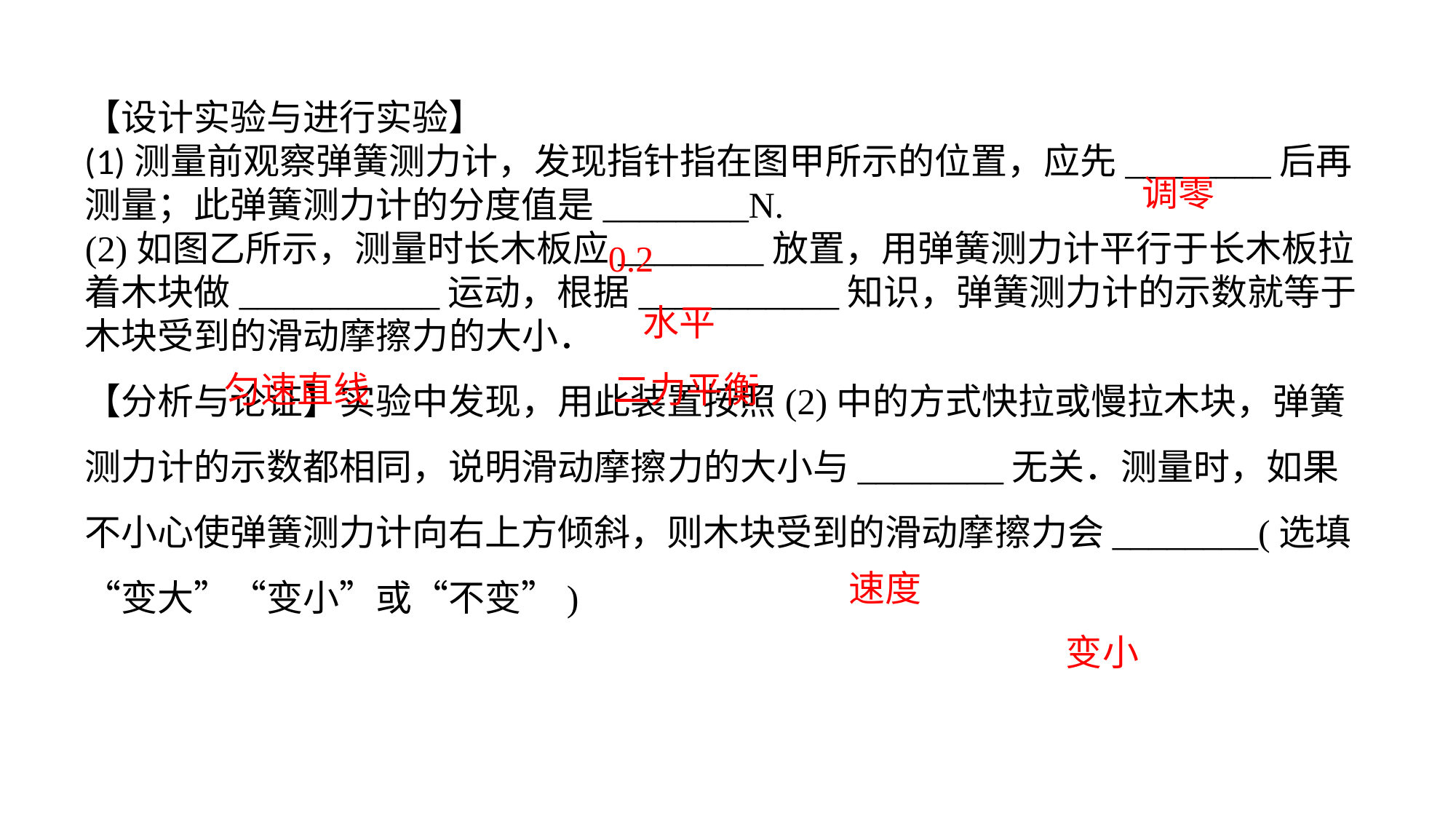

【设计实验与进行实验】(1)测量前观察弹簧测力计，发现指针指在图甲所示的位置，应先________后再测量；此弹簧测力计的分度值是________N.(2)如图乙所示，测量时长木板应________放置，用弹簧测力计平行于长木板拉着木块做___________运动，根据___________知识，弹簧测力计的示数就等于木块受到的滑动摩擦力的大小．【分析与论证】实验中发现，用此装置按照(2)中的方式快拉或慢拉木块，弹簧测力计的示数都相同，说明滑动摩擦力的大小与________无关．测量时，如果不小心使弹簧测力计向右上方倾斜，则木块受到的滑动摩擦力会________(选填“变大”“变小”或“不变”)
调零
0.2
水平
匀速直线
二力平衡
速度
变小